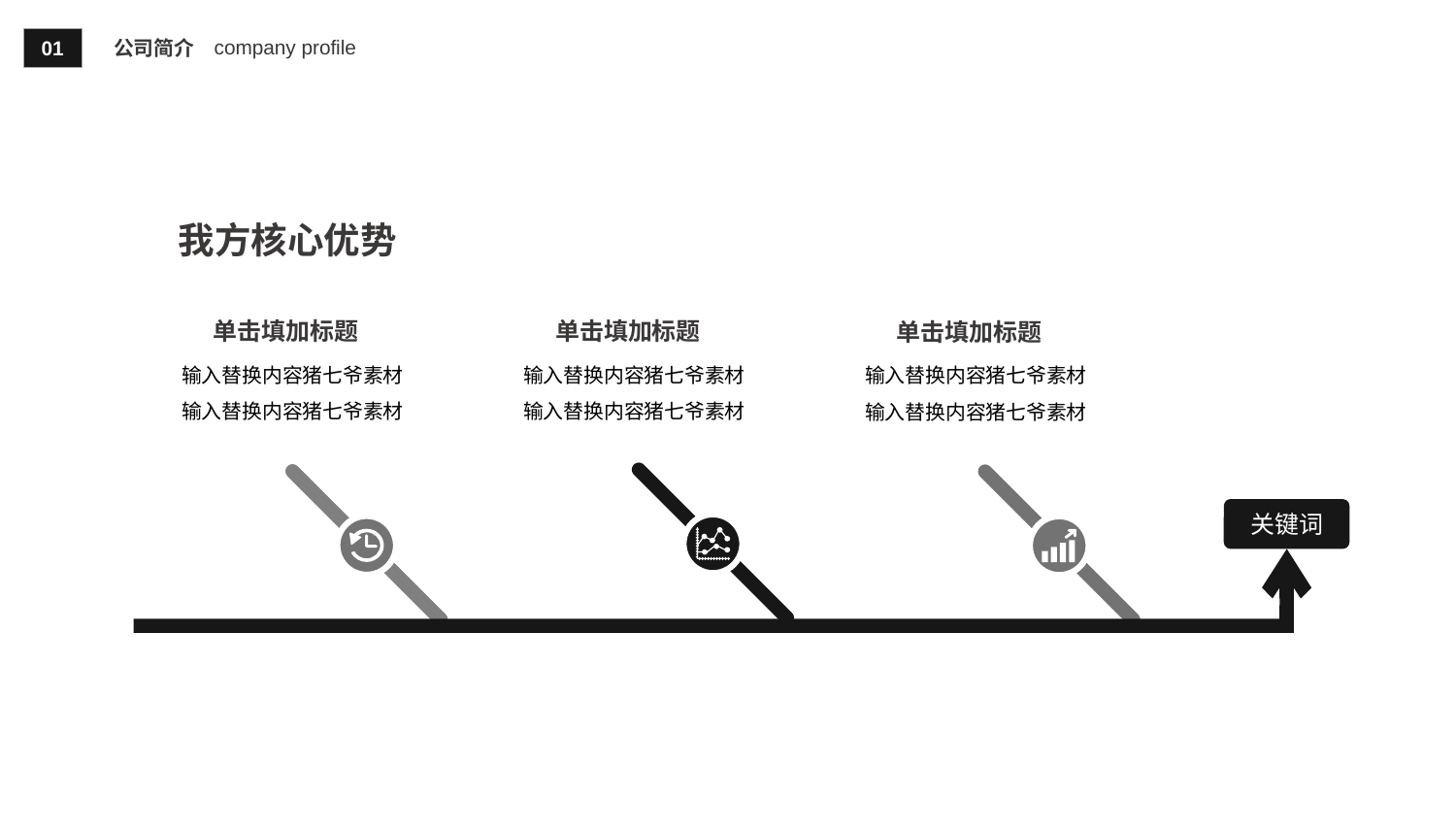

company profile
01
公司简介
我方核心优势
关键词

单击填加标题
单击填加标题
单击填加标题
输入替换内容猪七爷素材
输入替换内容猪七爷素材
输入替换内容猪七爷素材
输入替换内容猪七爷素材
输入替换内容猪七爷素材
输入替换内容猪七爷素材